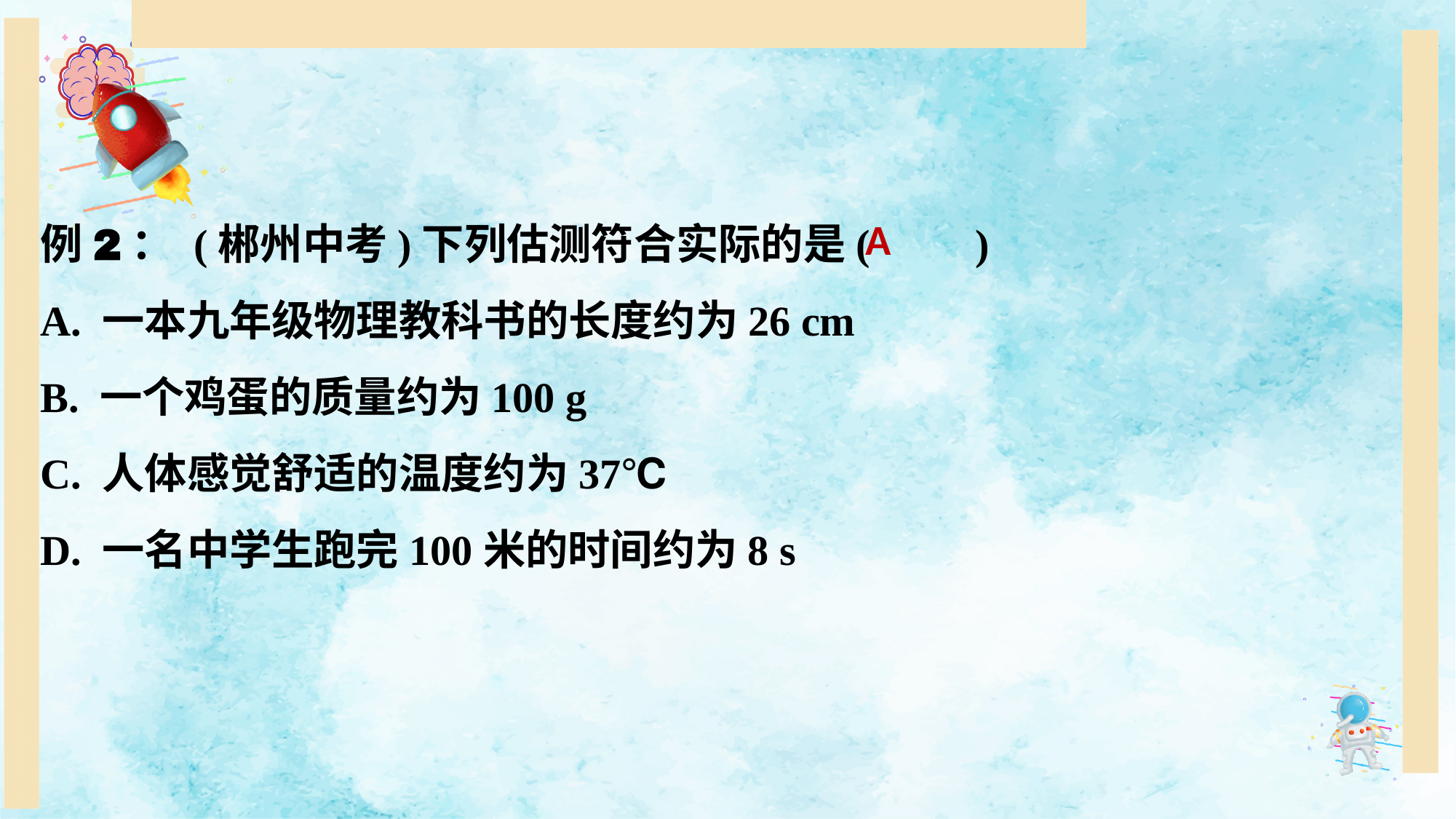

例2： (郴州中考)下列估测符合实际的是(　　)
A. 一本九年级物理教科书的长度约为26 cm
B. 一个鸡蛋的质量约为100 g
C. 人体感觉舒适的温度约为37℃
D. 一名中学生跑完100米的时间约为8 s
A